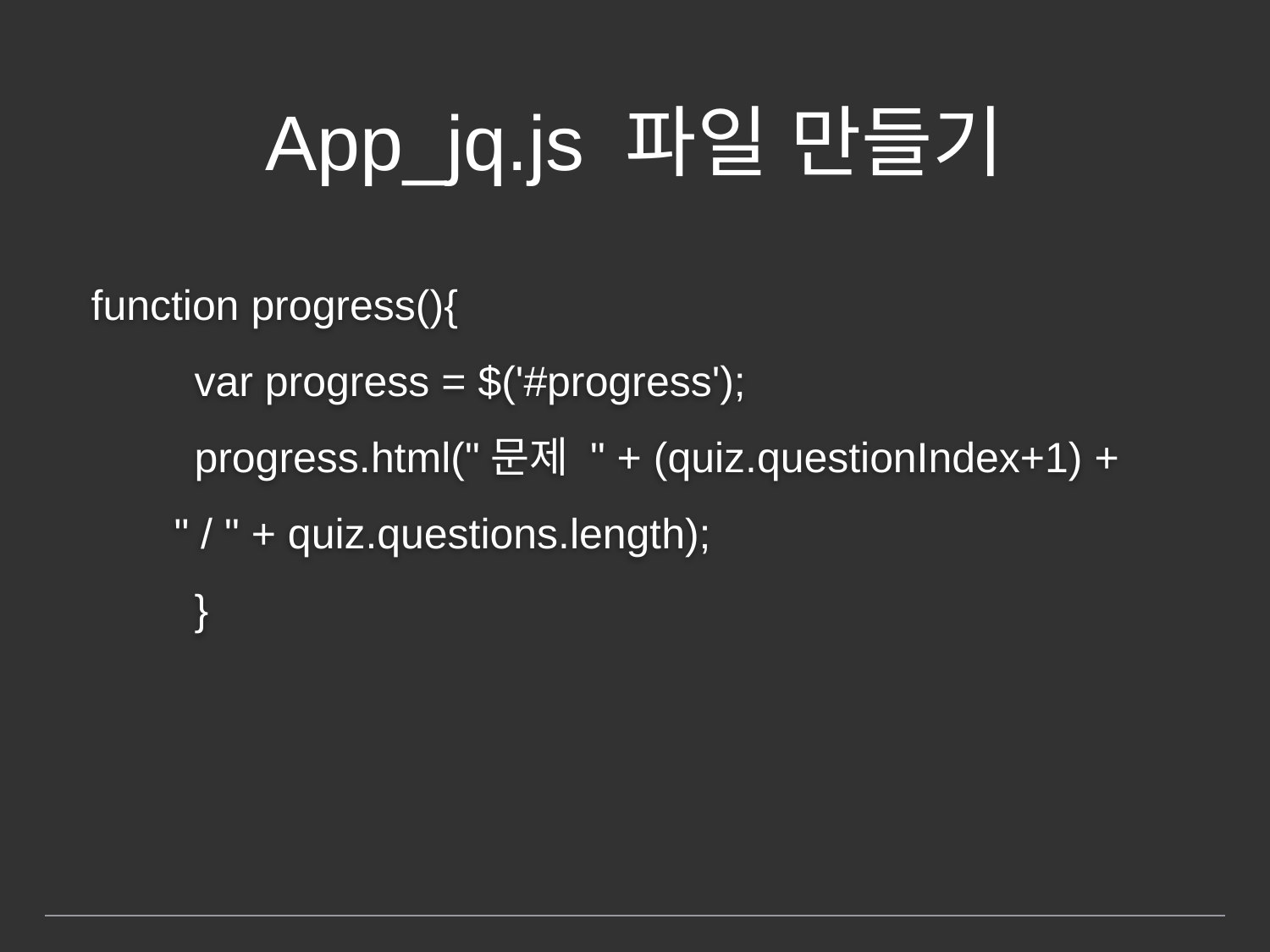

# App_jq.js 파일 만들기
  function progress(){
	var progress = $('#progress');
	progress.html("문제 " + (quiz.questionIndex+1) +
         " / " + quiz.questions.length);
	}